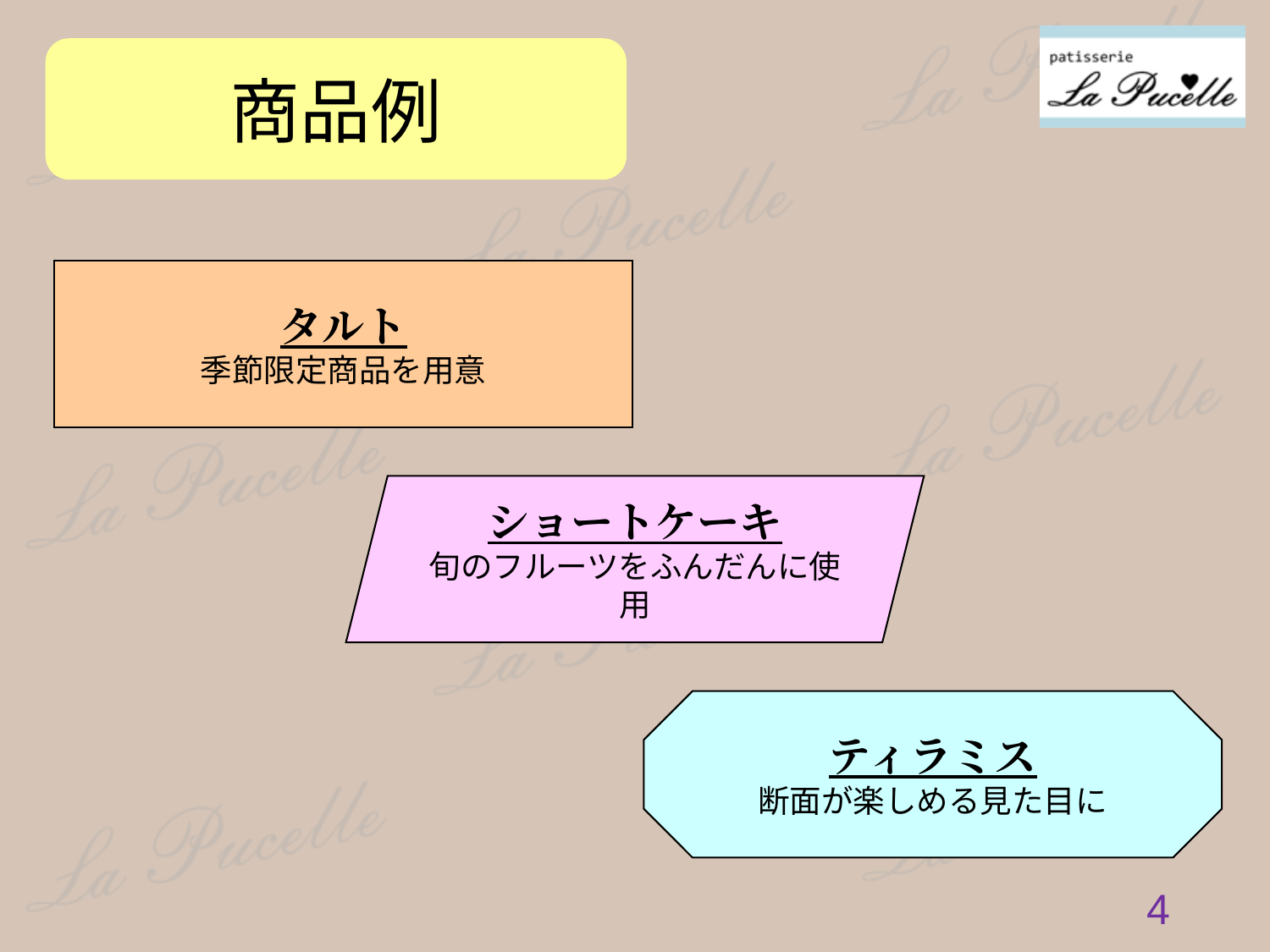

商品例
タルト
季節限定商品を用意
ショートケーキ
旬のフルーツをふんだんに使用
ティラミス
断面が楽しめる見た目に
4